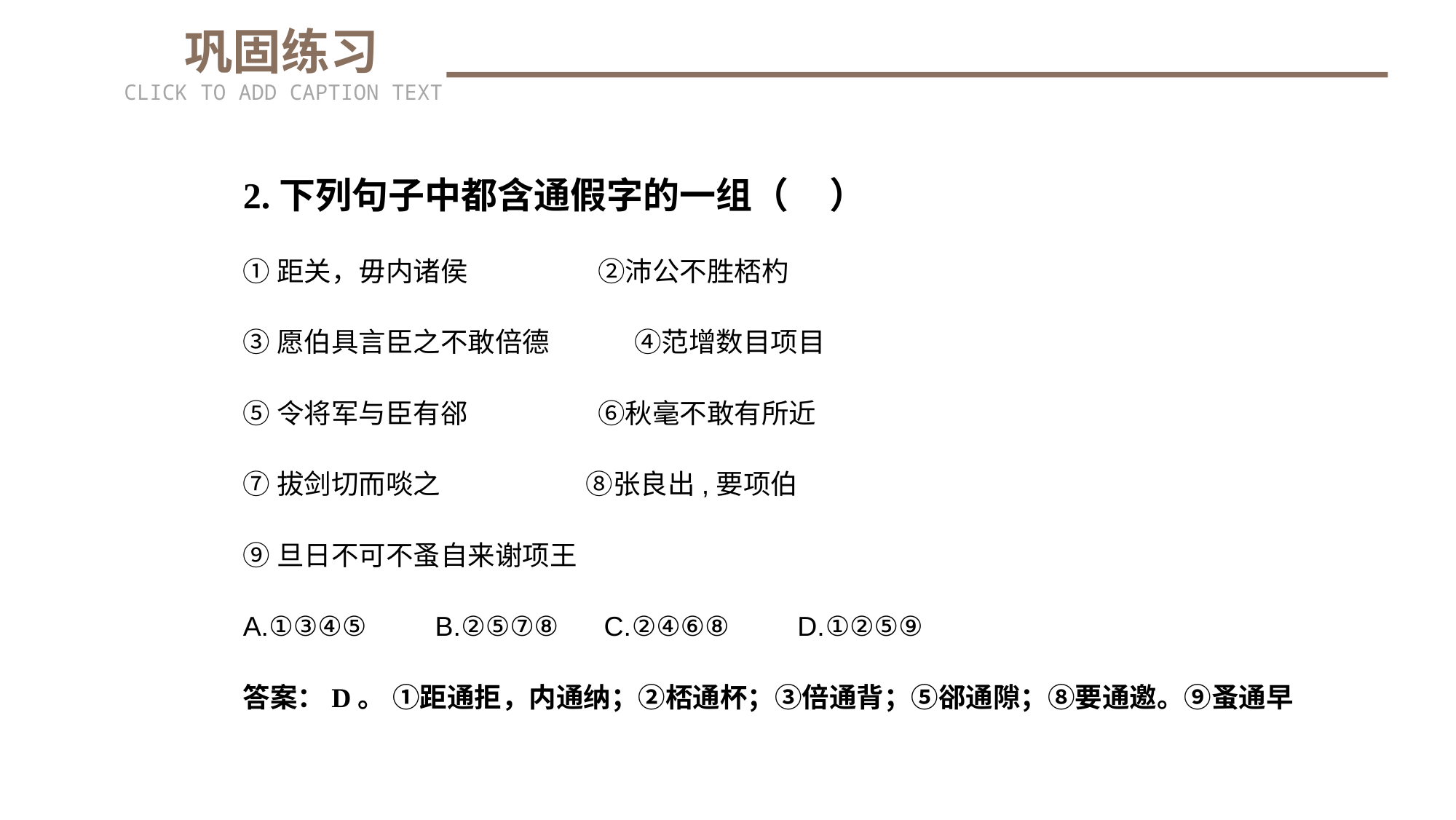

巩固练习

CLICK TO ADD CAPTION TEXT
2.下列句子中都含通假字的一组（    ）
①距关，毋内诸侯                 ②沛公不胜桮杓
③愿伯具言臣之不敢倍德           ④范增数目项目
⑤令将军与臣有郤                 ⑥秋毫不敢有所近
⑦拔剑切而啖之                   ⑧张良出,要项伯
⑨旦日不可不蚤自来谢项王
A.①③④⑤         B.②⑤⑦⑧      C.②④⑥⑧         D.①②⑤⑨
答案：D。 ①距通拒，内通纳；②桮通杯；③倍通背；⑤郤通隙；⑧要通邀。⑨蚤通早